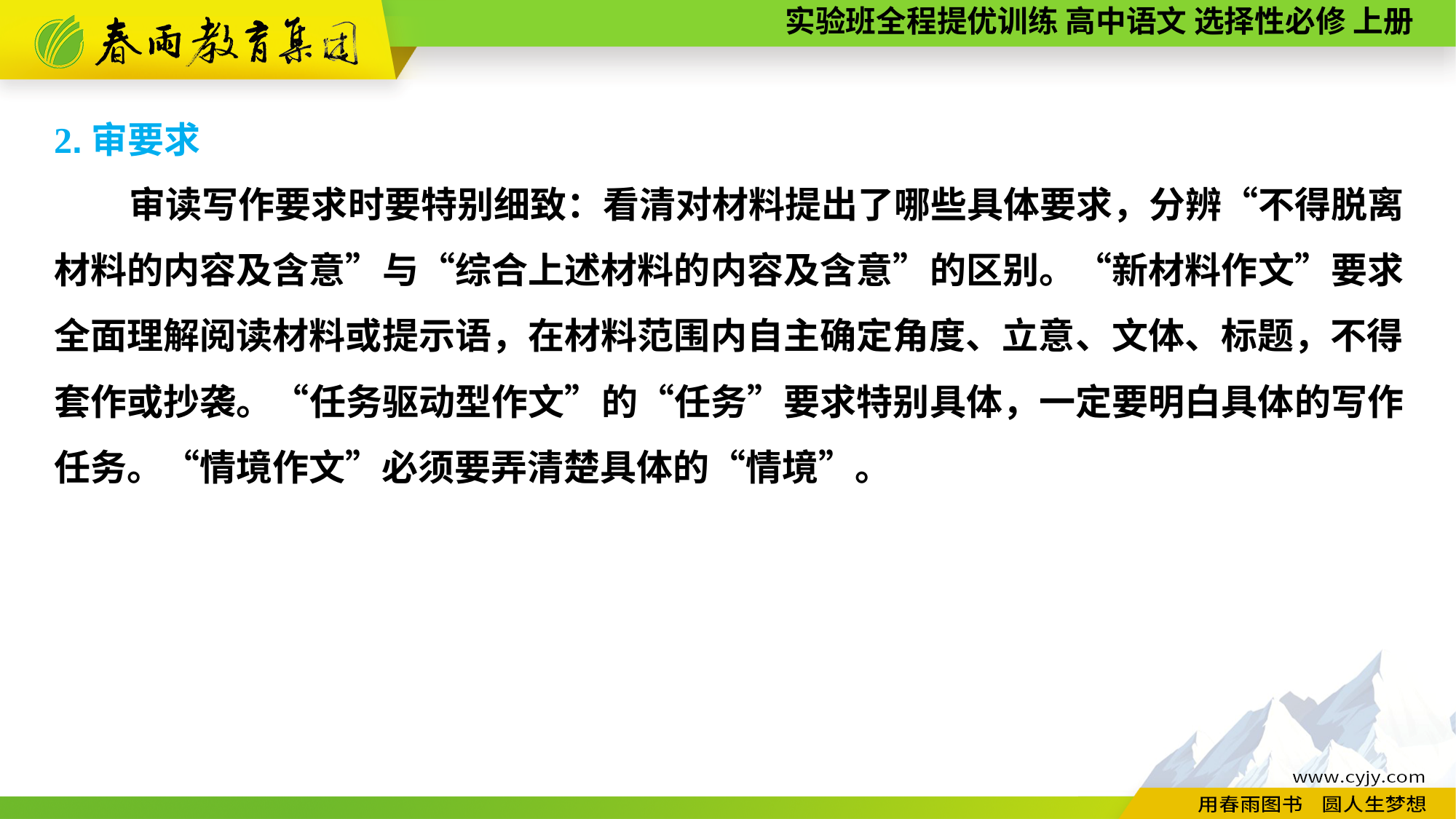

2.审要求
审读写作要求时要特别细致：看清对材料提出了哪些具体要求，分辨“不得脱离材料的内容及含意”与“综合上述材料的内容及含意”的区别。“新材料作文”要求全面理解阅读材料或提示语，在材料范围内自主确定角度、立意、文体、标题，不得套作或抄袭。“任务驱动型作文”的“任务”要求特别具体，一定要明白具体的写作任务。“情境作文”必须要弄清楚具体的“情境”。